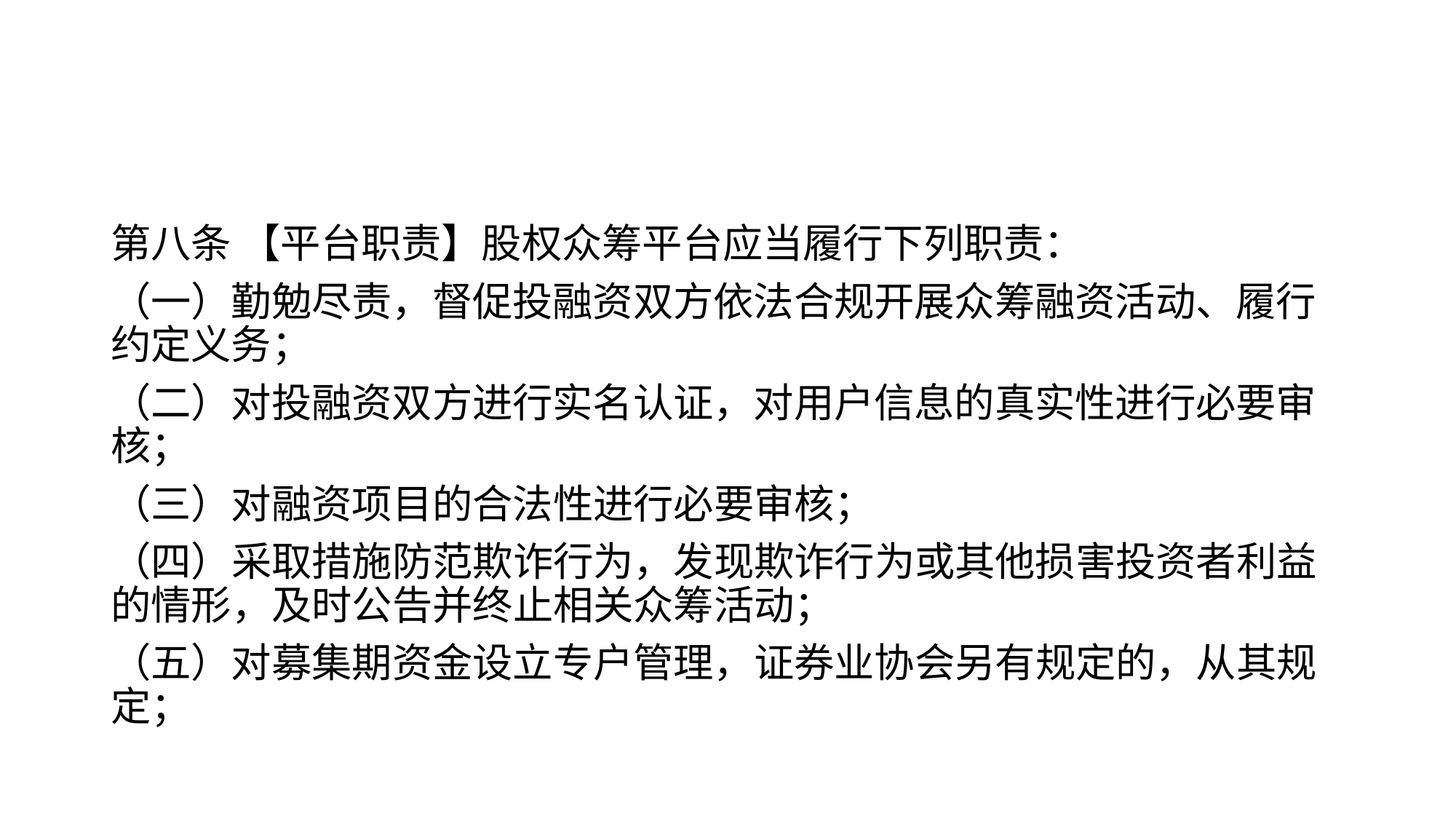

#
第八条 【平台职责】股权众筹平台应当履行下列职责：
（一）勤勉尽责，督促投融资双方依法合规开展众筹融资活动、履行约定义务；
（二）对投融资双方进行实名认证，对用户信息的真实性进行必要审核；
（三）对融资项目的合法性进行必要审核；
（四）采取措施防范欺诈行为，发现欺诈行为或其他损害投资者利益的情形，及时公告并终止相关众筹活动；
（五）对募集期资金设立专户管理，证券业协会另有规定的，从其规定；